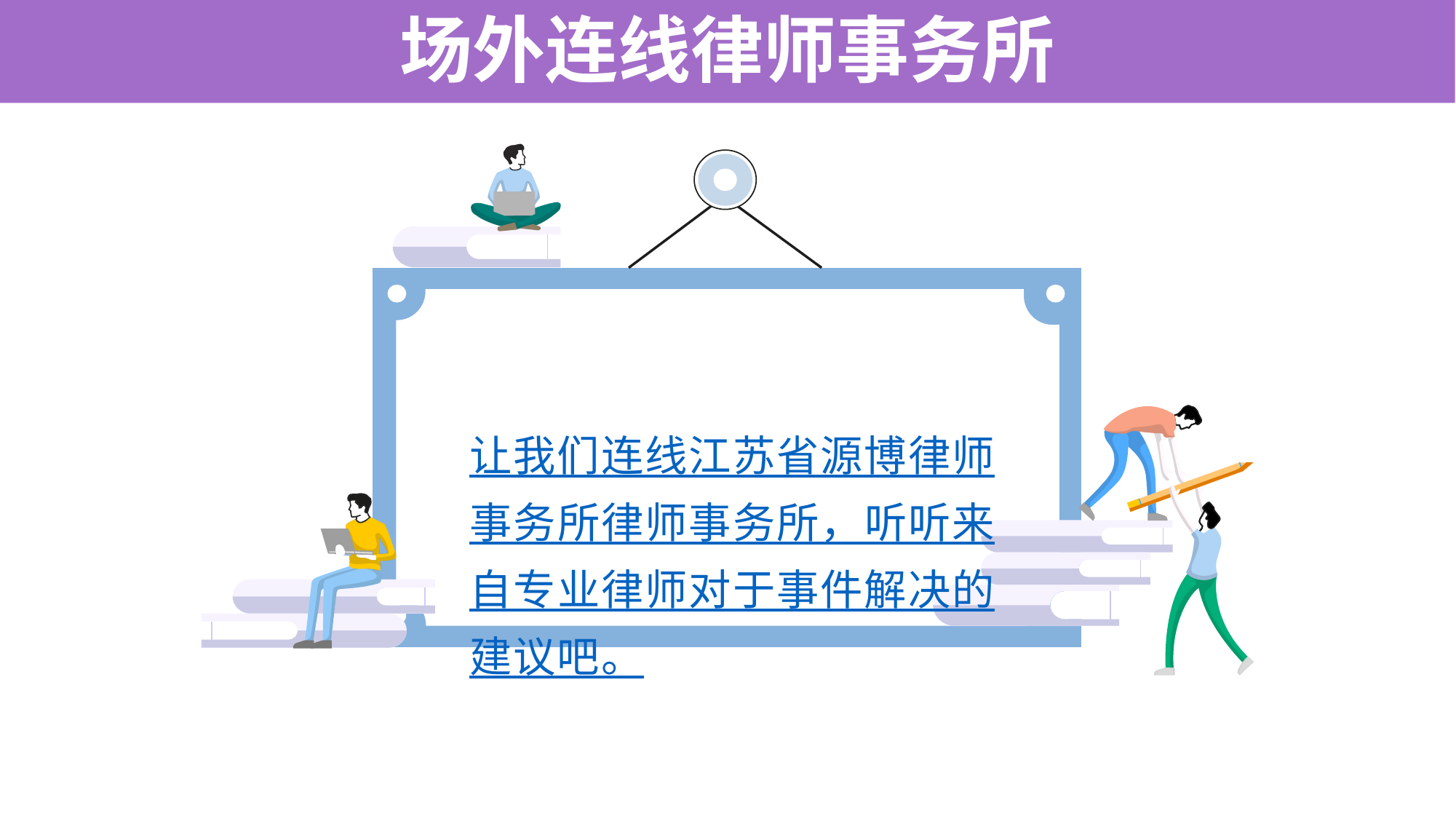

场外连线律师事务所

让我们连线江苏省源博律师事务所律师事务所，听听来自专业律师对于事件解决的建议吧。